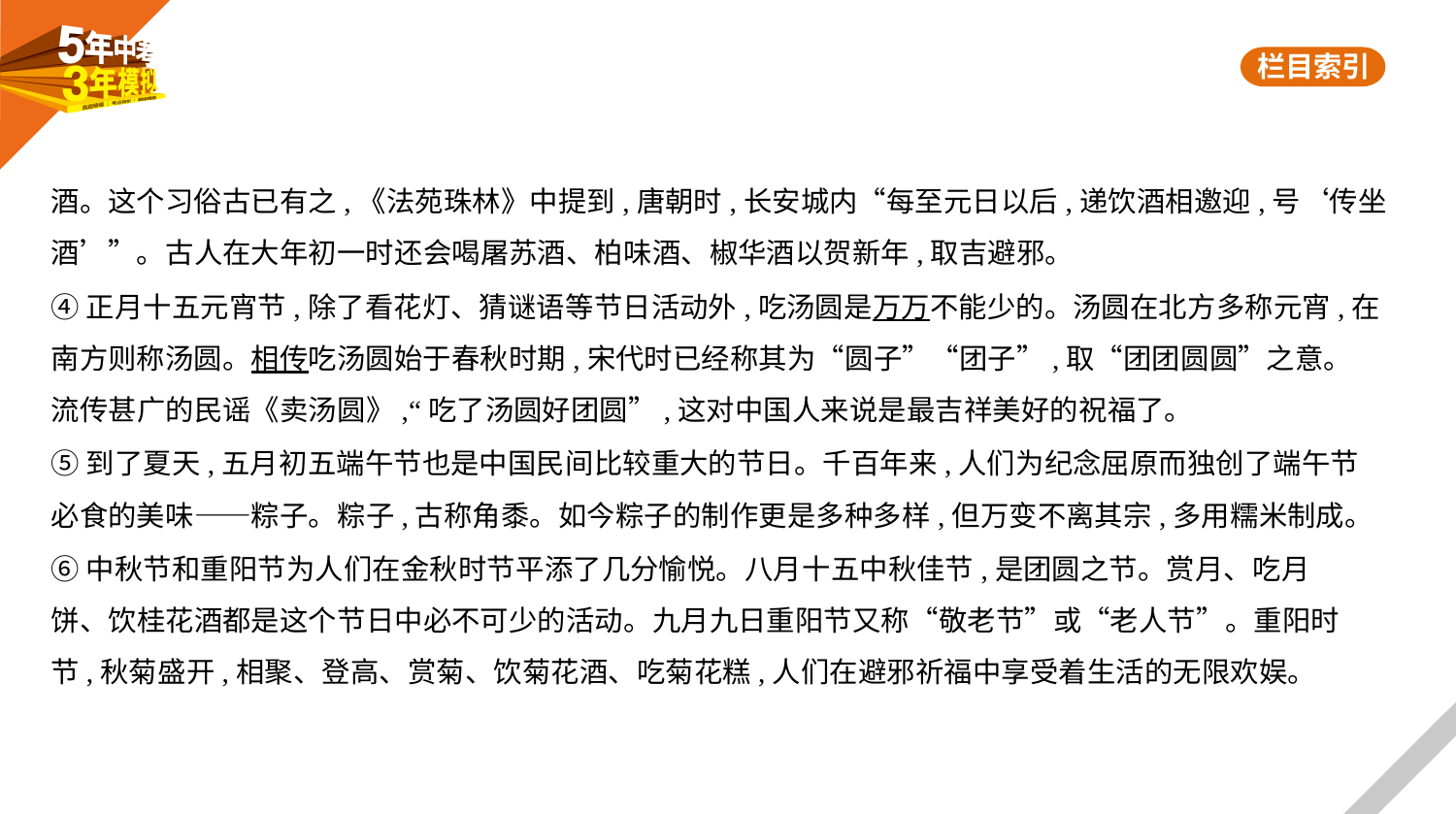

酒。这个习俗古已有之,《法苑珠林》中提到,唐朝时,长安城内“每至元日以后,递饮酒相邀迎,号‘传坐
酒’”。古人在大年初一时还会喝屠苏酒、柏味酒、椒华酒以贺新年,取吉避邪。
④正月十五元宵节,除了看花灯、猜谜语等节日活动外,吃汤圆是万万不能少的。汤圆在北方多称元宵,在
南方则称汤圆。相传吃汤圆始于春秋时期,宋代时已经称其为“圆子”“团子”,取“团团圆圆”之意。
流传甚广的民谣《卖汤圆》,“吃了汤圆好团圆”,这对中国人来说是最吉祥美好的祝福了。
⑤到了夏天,五月初五端午节也是中国民间比较重大的节日。千百年来,人们为纪念屈原而独创了端午节
必食的美味——粽子。粽子,古称角黍。如今粽子的制作更是多种多样,但万变不离其宗,多用糯米制成。
⑥中秋节和重阳节为人们在金秋时节平添了几分愉悦。八月十五中秋佳节,是团圆之节。赏月、吃月
饼、饮桂花酒都是这个节日中必不可少的活动。九月九日重阳节又称“敬老节”或“老人节”。重阳时
节,秋菊盛开,相聚、登高、赏菊、饮菊花酒、吃菊花糕,人们在避邪祈福中享受着生活的无限欢娱。